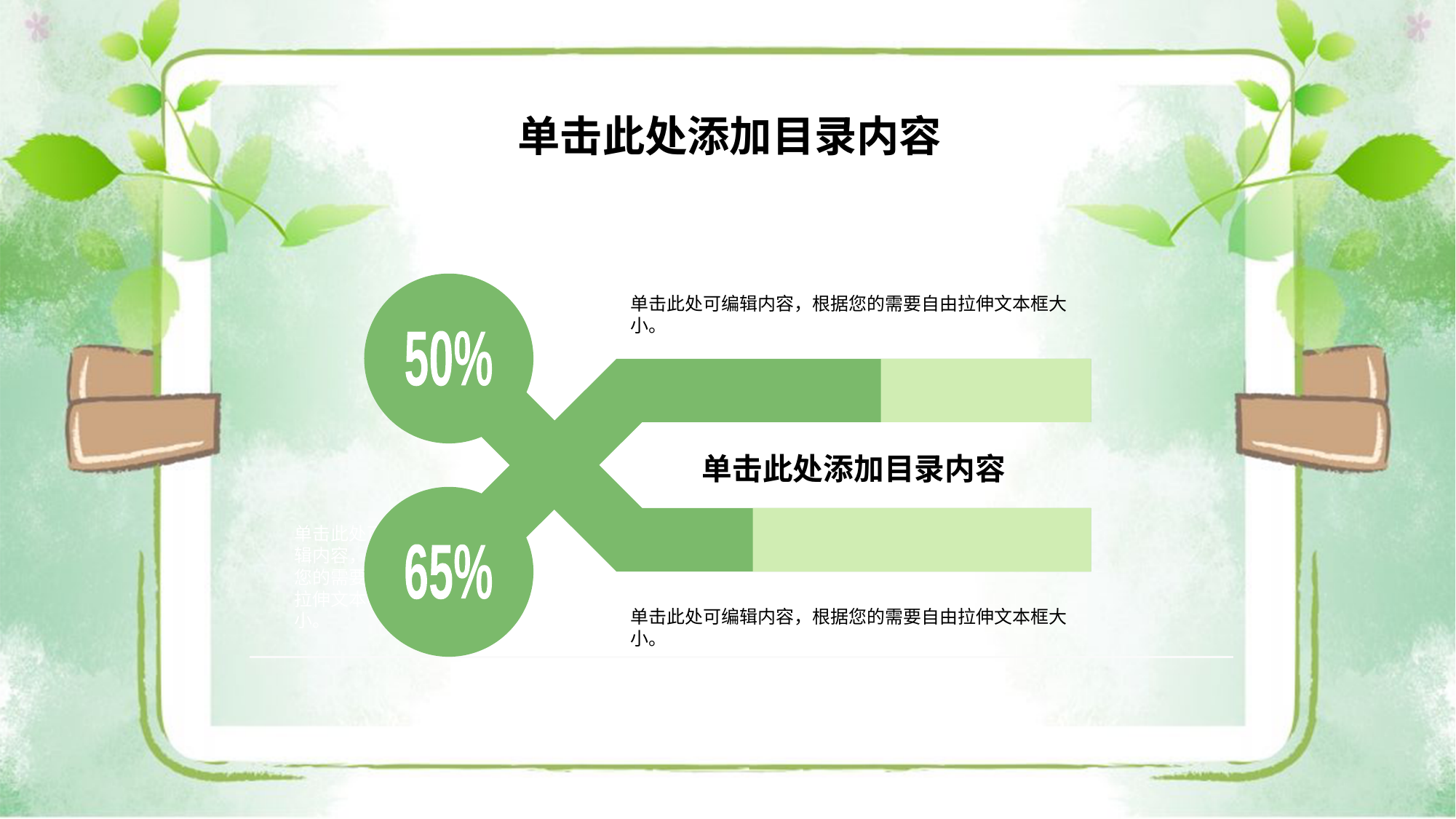

单击此处添加目录内容

单击此处可编辑内容，根据您的需要自由拉伸文本框大小。
50%

单击此处添加目录内容

65%
单击此处可编辑内容，根据您的需要自由拉伸文本框大小。
单击此处可编辑内容，根据您的需要自由拉伸文本框大小。

单击此处可编辑内容，根据您的需要自由拉伸文本框大小。

单击此处可编辑内容，根据您的需要自由拉伸文本框大小。